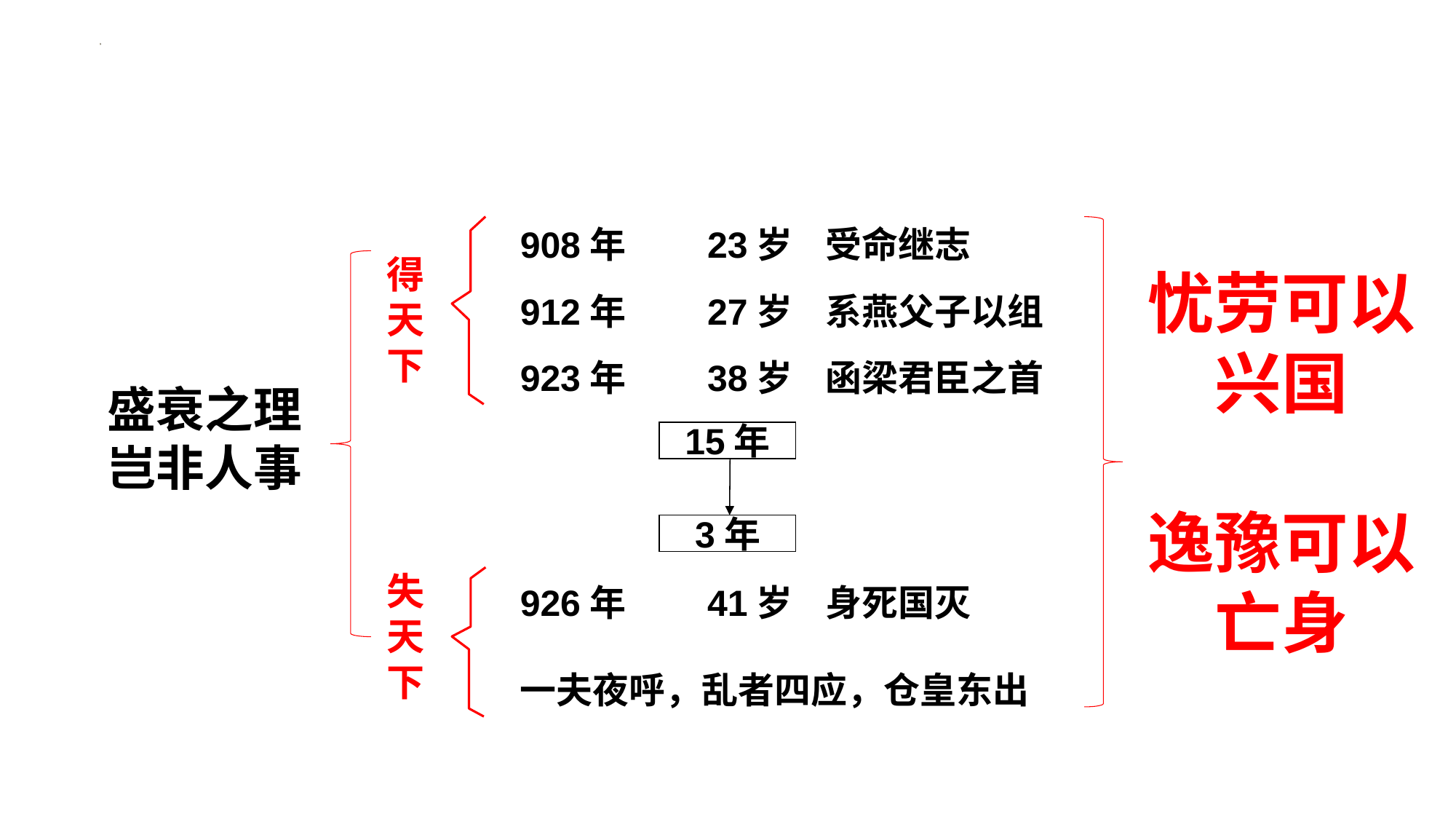

908年　　23岁    受命继志

得天下
忧劳可以兴国

逸豫可以亡身
912年　　27岁    系燕父子以组
923年　　38岁    函梁君臣之首
盛衰之理
岂非人事

15年

3年

失天下
926年　　41岁    身死国灭

一夫夜呼，乱者四应，仓皇东出